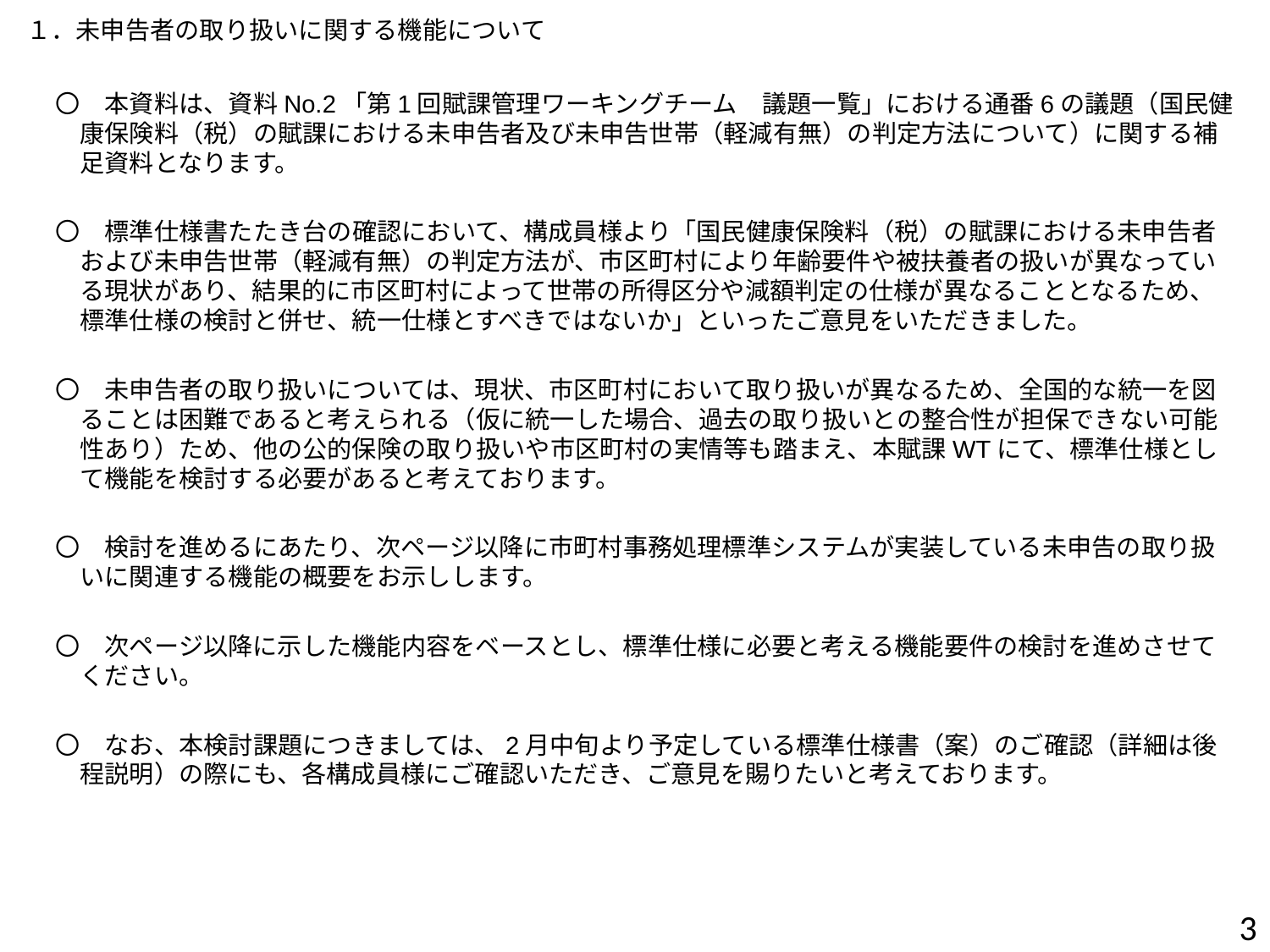

１．未申告者の取り扱いに関する機能について
〇　本資料は、資料No.2「第1回賦課管理ワーキングチーム　議題一覧」における通番6の議題（国民健康保険料（税）の賦課における未申告者及び未申告世帯（軽減有無）の判定方法について）に関する補足資料となります。

〇　標準仕様書たたき台の確認において、構成員様より「国民健康保険料（税）の賦課における未申告者および未申告世帯（軽減有無）の判定方法が、市区町村により年齢要件や被扶養者の扱いが異なっている現状があり、結果的に市区町村によって世帯の所得区分や減額判定の仕様が異なることとなるため、標準仕様の検討と併せ、統一仕様とすべきではないか」といったご意見をいただきました。

〇　未申告者の取り扱いについては、現状、市区町村において取り扱いが異なるため、全国的な統一を図ることは困難であると考えられる（仮に統一した場合、過去の取り扱いとの整合性が担保できない可能性あり）ため、他の公的保険の取り扱いや市区町村の実情等も踏まえ、本賦課WTにて、標準仕様として機能を検討する必要があると考えております。

〇　検討を進めるにあたり、次ページ以降に市町村事務処理標準システムが実装している未申告の取り扱いに関連する機能の概要をお示しします。

〇　次ページ以降に示した機能内容をベースとし、標準仕様に必要と考える機能要件の検討を進めさせてください。

〇　なお、本検討課題につきましては、2月中旬より予定している標準仕様書（案）のご確認（詳細は後程説明）の際にも、各構成員様にご確認いただき、ご意見を賜りたいと考えております。

3